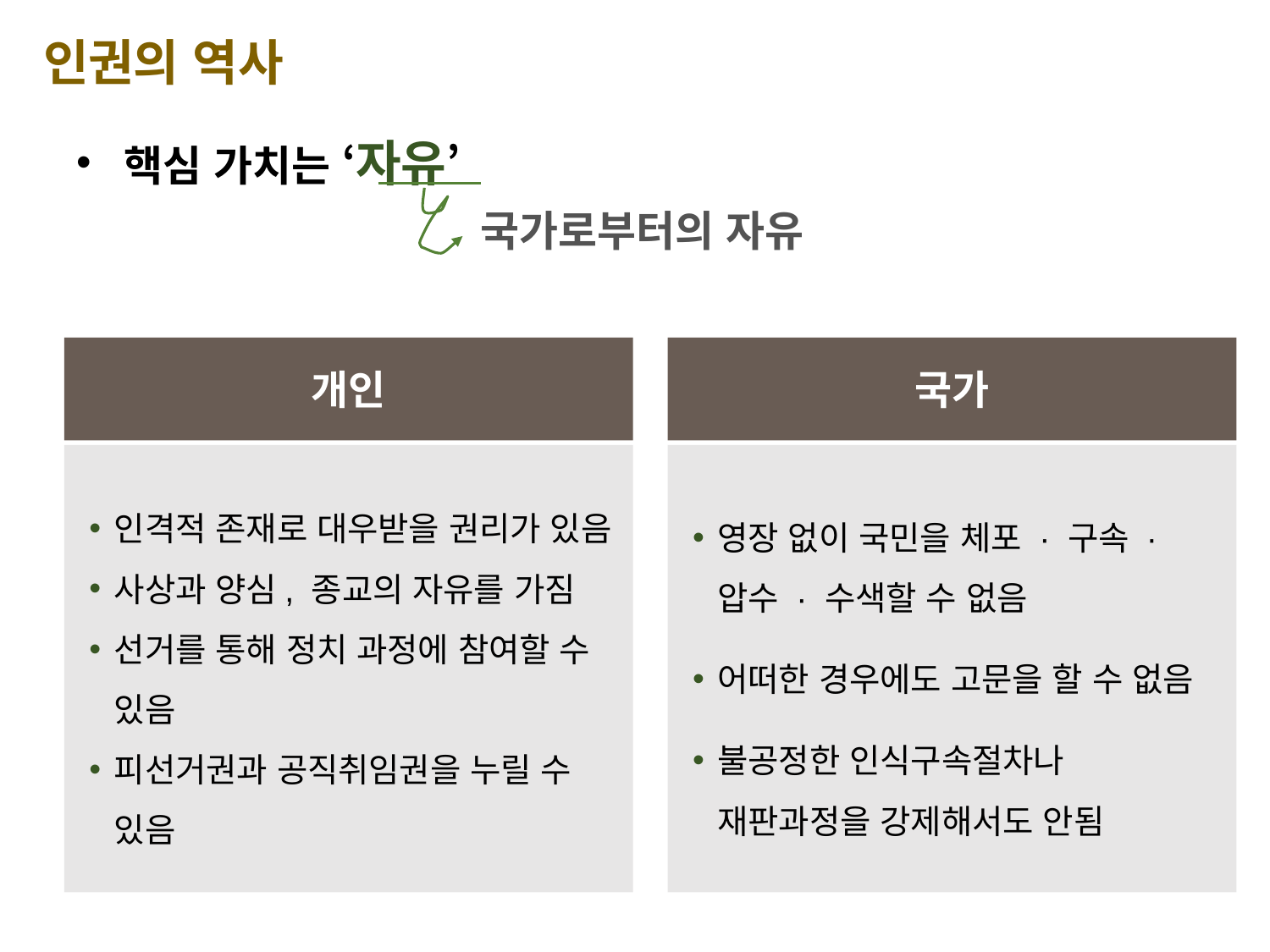

인권의 역사
핵심 가치는 ‘자유’
국가로부터의 자유

개인
국가
인격적 존재로 대우받을 권리가 있음
사상과 양심, 종교의 자유를 가짐
선거를 통해 정치 과정에 참여할 수 있음
피선거권과 공직취임권을 누릴 수 있음
영장 없이 국민을 체포 · 구속 · 압수 · 수색할 수 없음
어떠한 경우에도 고문을 할 수 없음
불공정한 인식구속절차나 재판과정을 강제해서도 안됨